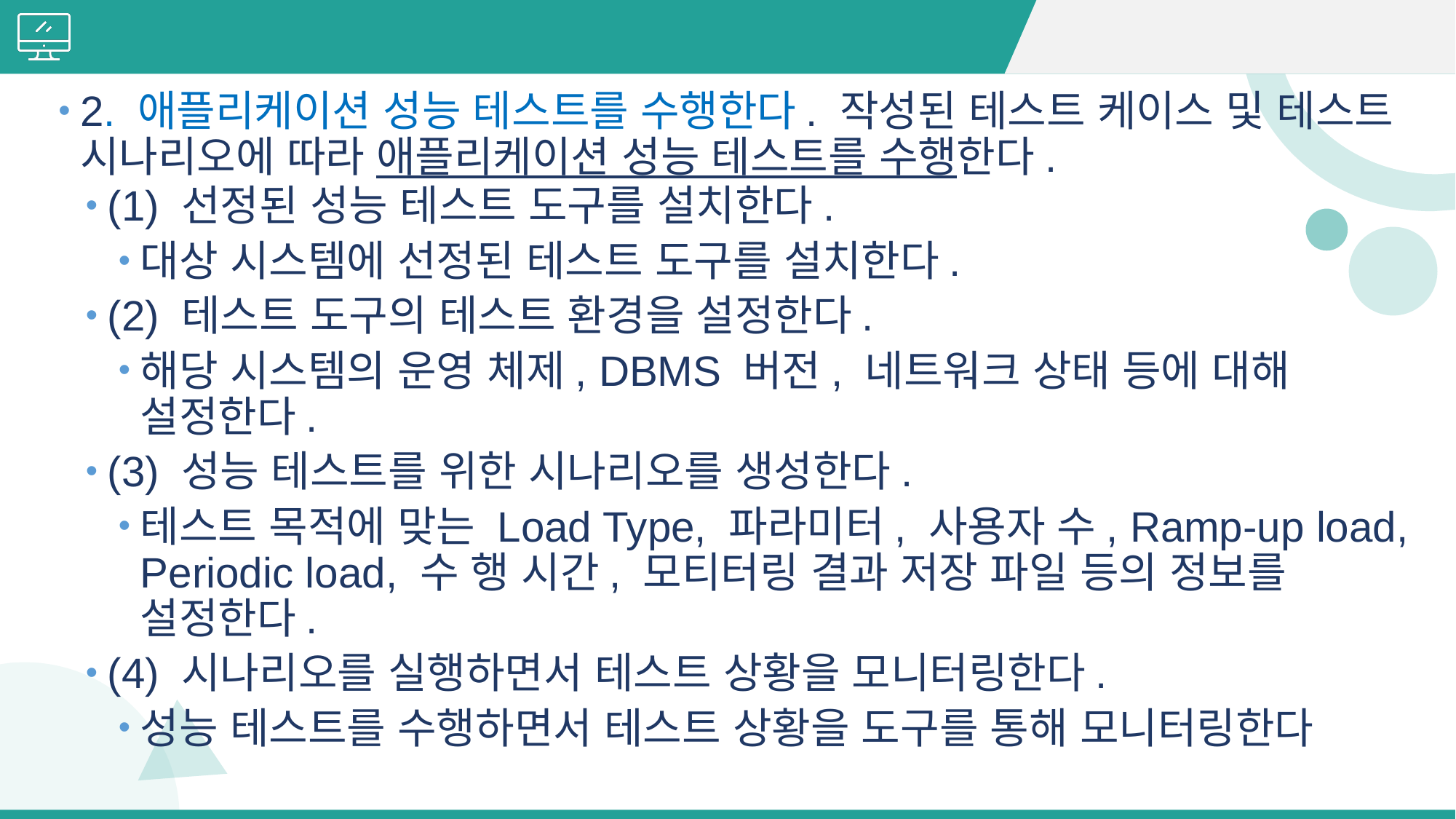

#
2. 애플리케이션 성능 테스트를 수행한다. 작성된 테스트 케이스 및 테스트 시나리오에 따라 애플리케이션 성능 테스트를 수행한다.
(1) 선정된 성능 테스트 도구를 설치한다.
대상 시스템에 선정된 테스트 도구를 설치한다.
(2) 테스트 도구의 테스트 환경을 설정한다.
해당 시스템의 운영 체제, DBMS 버전, 네트워크 상태 등에 대해 설정한다.
(3) 성능 테스트를 위한 시나리오를 생성한다.
테스트 목적에 맞는 Load Type, 파라미터, 사용자 수, Ramp-up load, Periodic load, 수 행 시간, 모티터링 결과 저장 파일 등의 정보를 설정한다.
(4) 시나리오를 실행하면서 테스트 상황을 모니터링한다.
성능 테스트를 수행하면서 테스트 상황을 도구를 통해 모니터링한다